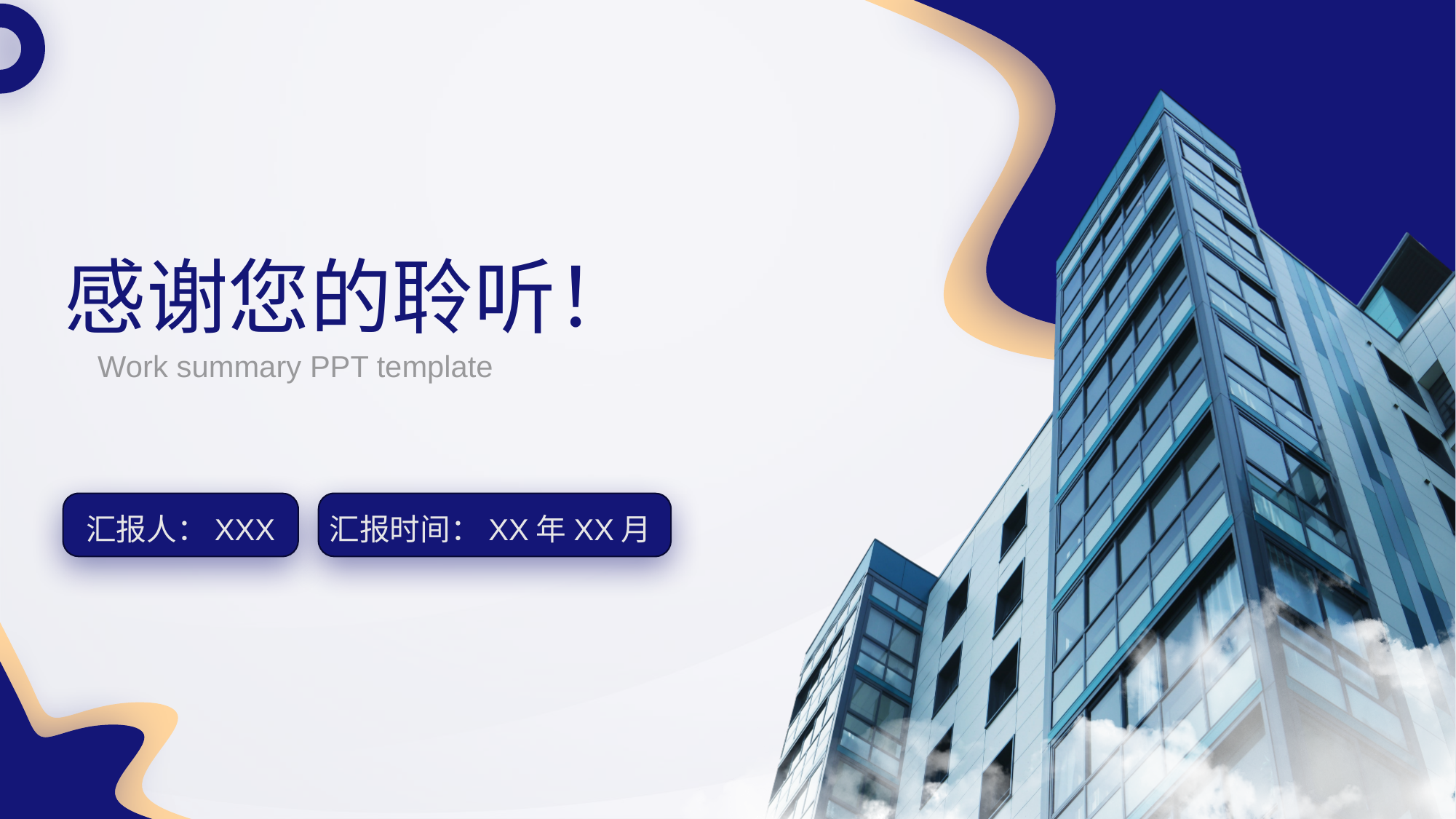

感谢您的聆听！
 Work summary PPT template

汇报人：XXX
汇报时间：XX年XX月